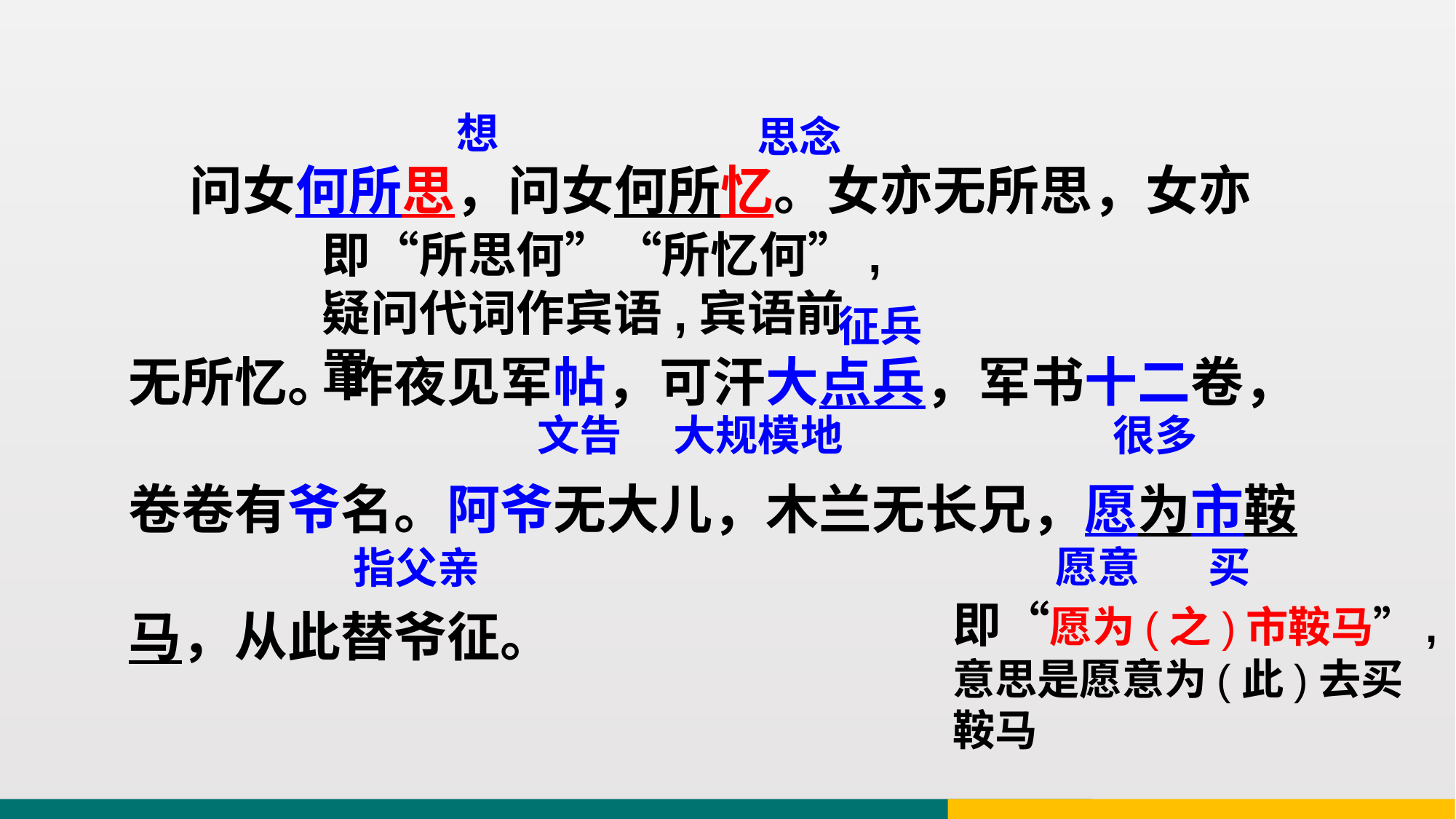

想
思念
    问女何所思，问女何所忆。女亦无所思，女亦

无所忆。昨夜见军帖，可汗大点兵，军书十二卷，

卷卷有爷名。阿爷无大儿，木兰无长兄，愿为市鞍

马，从此替爷征。
即“所思何”“所忆何”,疑问代词作宾语,宾语前置
征兵
文告
大规模地
很多
愿意
买
指父亲
即“愿为(之)市鞍马”,意思是愿意为(此)去买鞍马